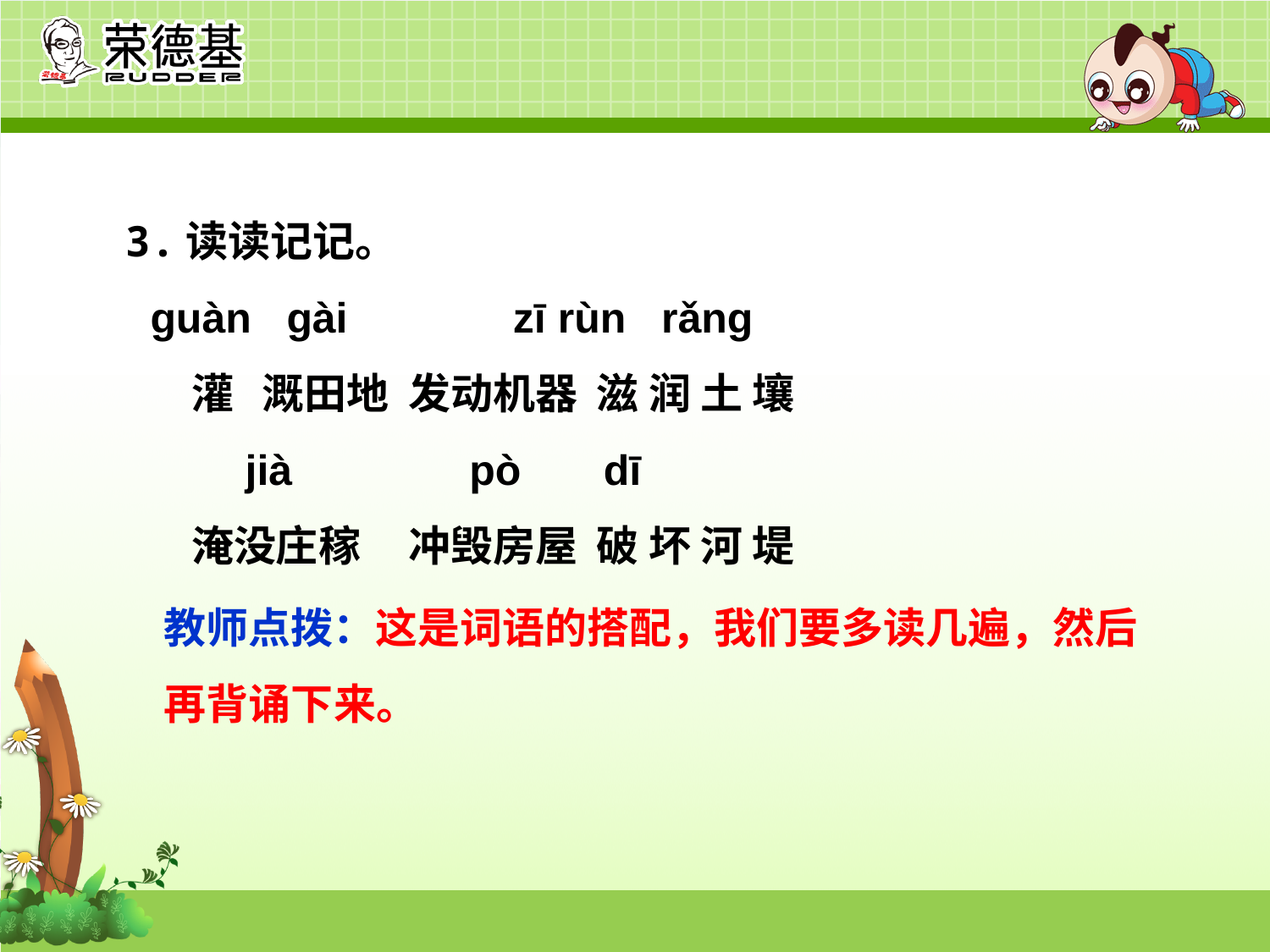

3.读读记记。
 guàn   gài              zī rùn   rǎng
  灌   溉田地  发动机器  滋 润 土 壤
       jià               pò       dī
  淹没庄稼     冲毁房屋  破 坏 河 堤
教师点拨：这是词语的搭配，我们要多读几遍，然后再背诵下来。